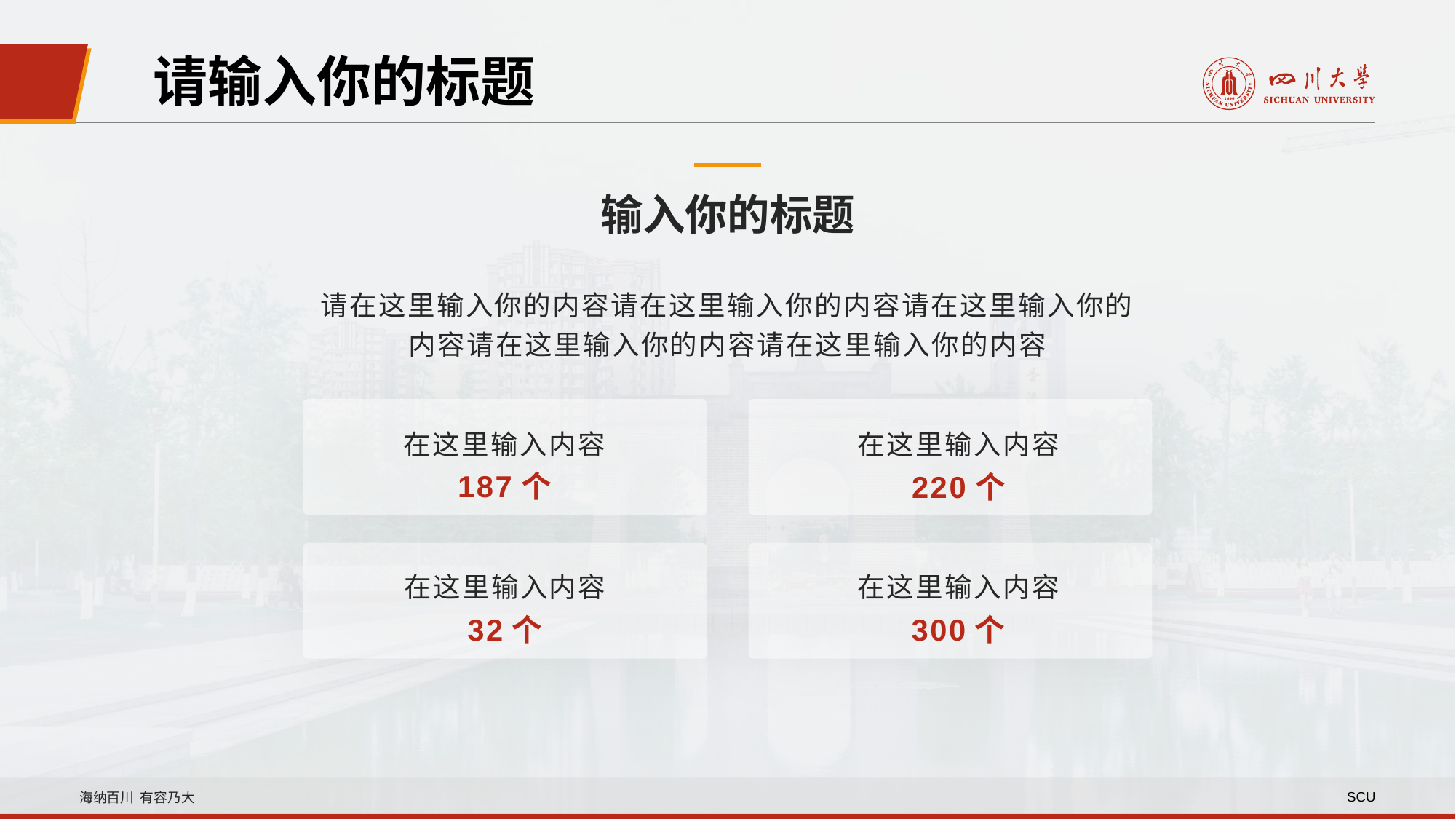

请输入你的标题
输入你的标题
请在这里输入你的内容请在这里输入你的内容请在这里输入你的内容请在这里输入你的内容请在这里输入你的内容

在这里输入内容
在这里输入内容
187个
220个

在这里输入内容
在这里输入内容
32个
300个